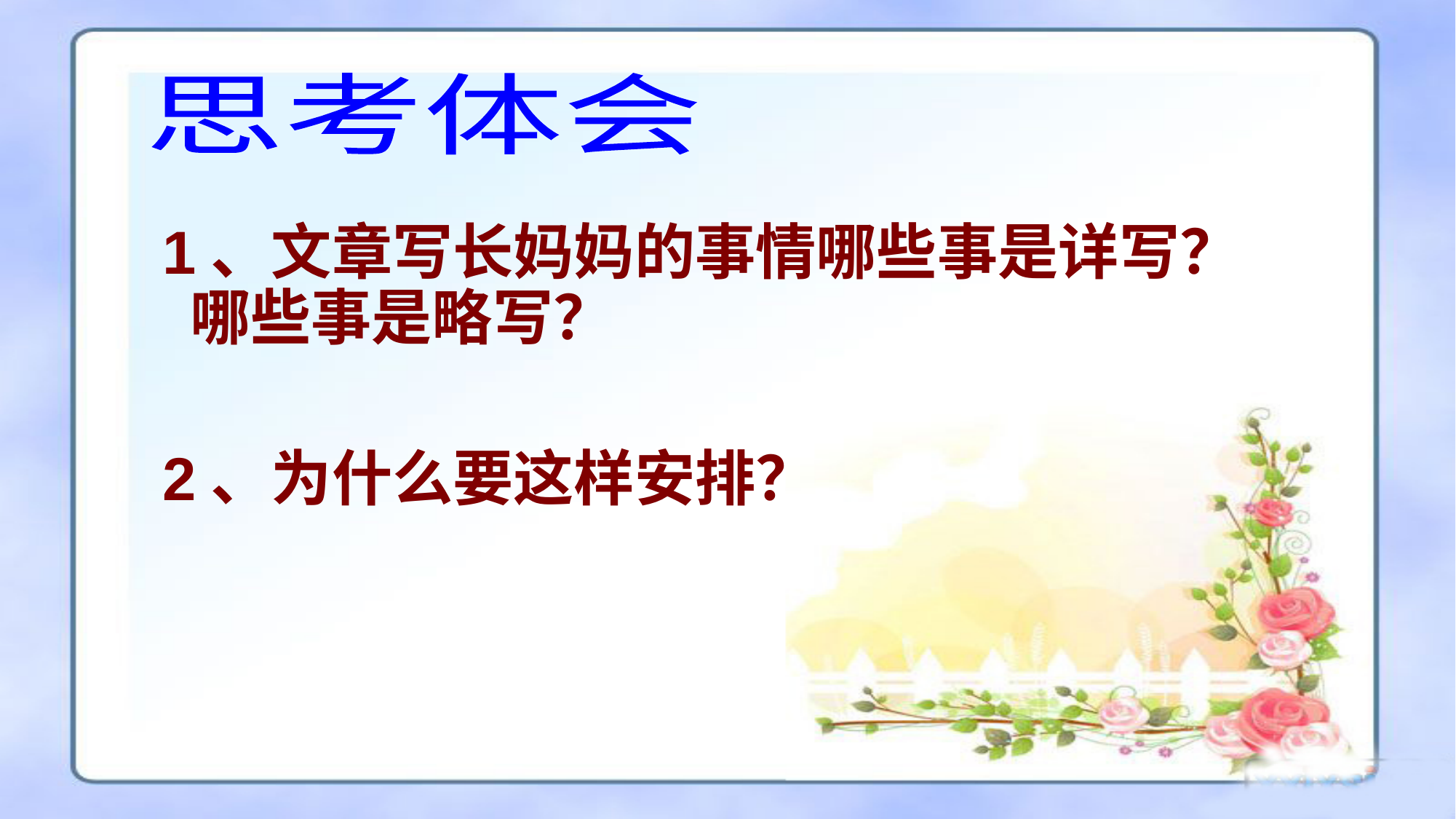

思考体会
1、文章写长妈妈的事情哪些事是详写？哪些事是略写？

2、为什么要这样安排？